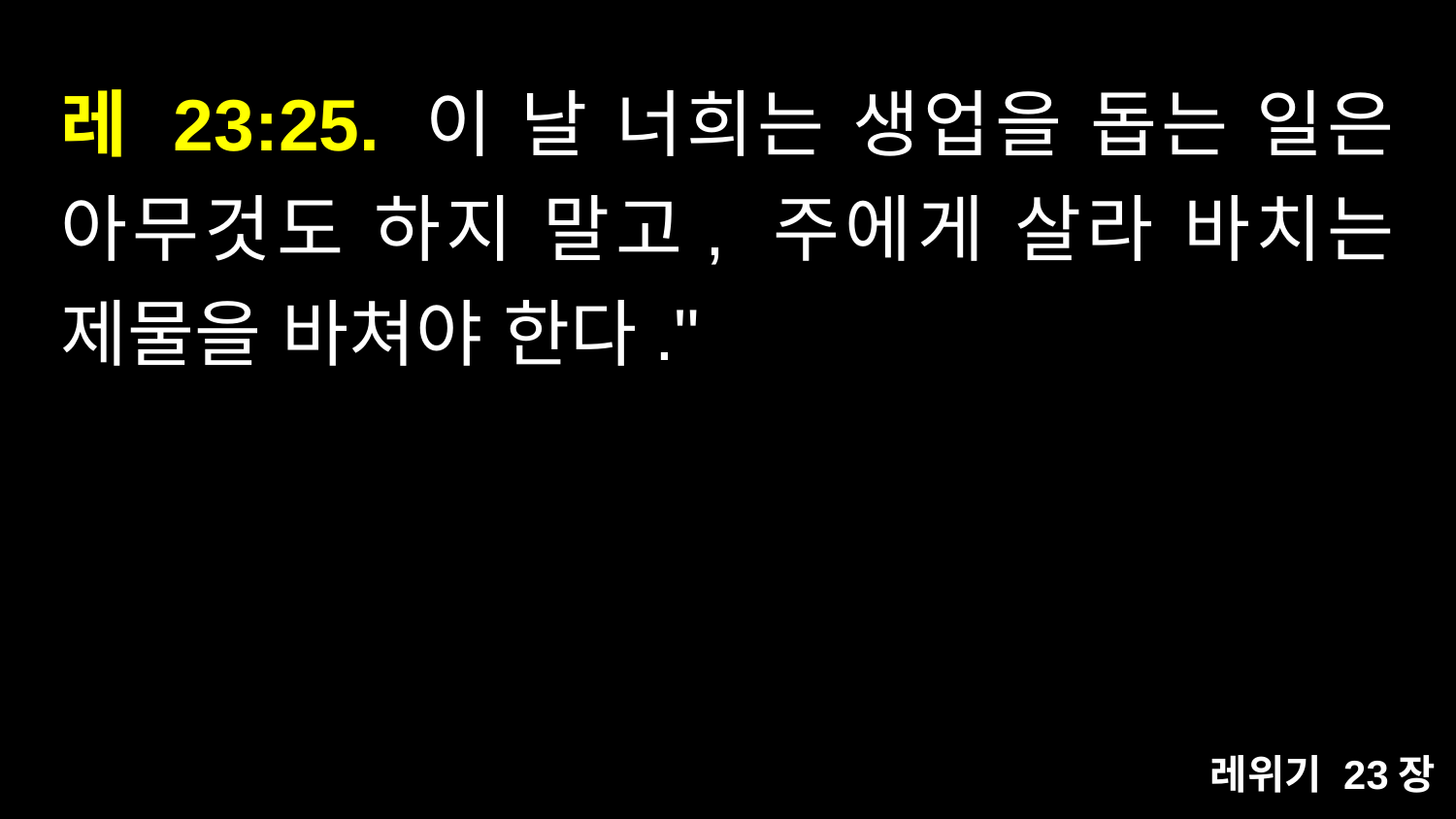

# 레 23:25. 이 날 너희는 생업을 돕는 일은 아무것도 하지 말고, 주에게 살라 바치는 제물을 바쳐야 한다."
레위기 23장